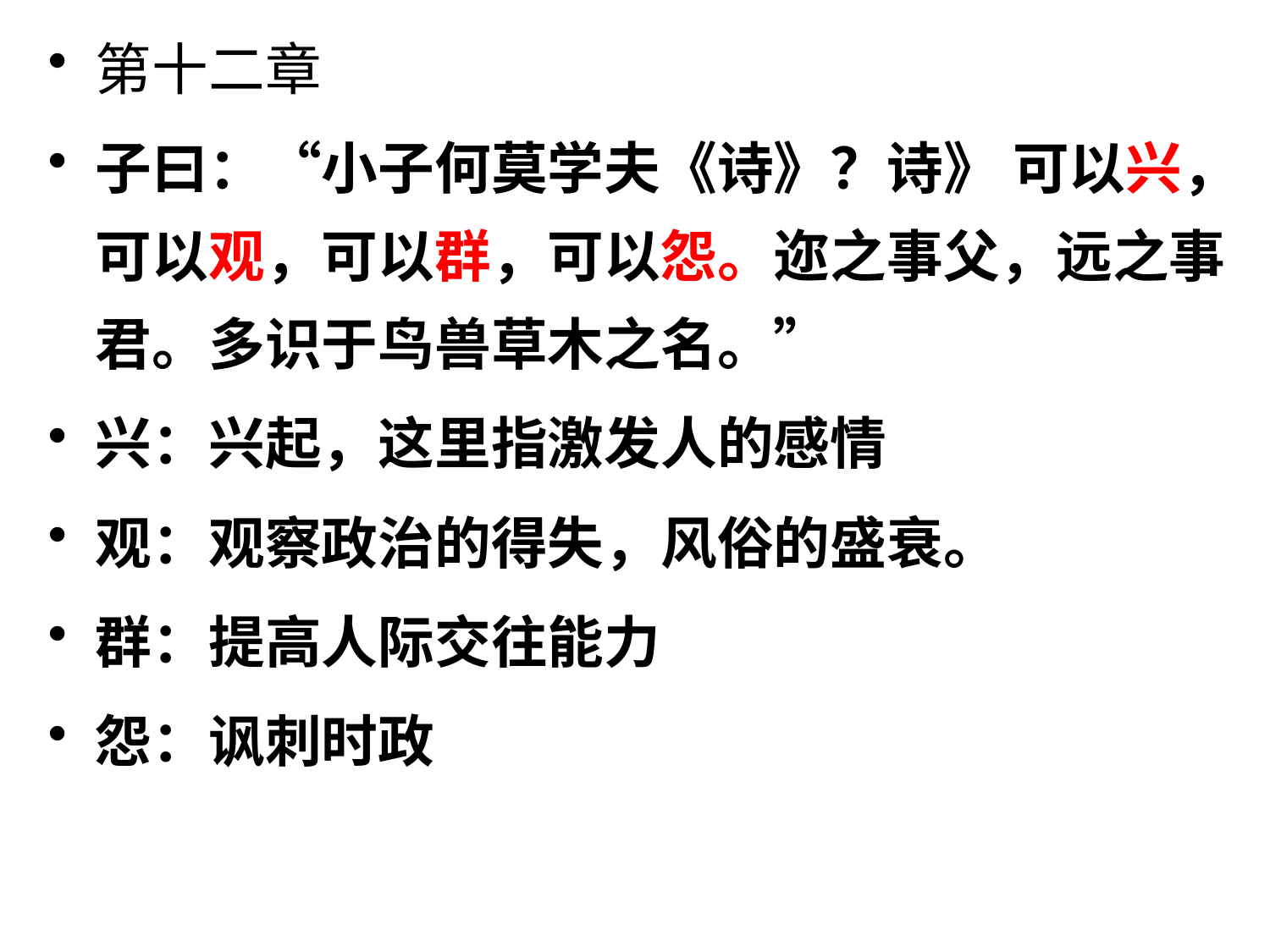

第十二章
子曰：“小子何莫学夫《诗》？诗》 可以兴，可以观，可以群，可以怨。迩之事父，远之事君。多识于鸟兽草木之名。”
兴：兴起，这里指激发人的感情
观：观察政治的得失，风俗的盛衰。
群：提高人际交往能力
怨：讽刺时政